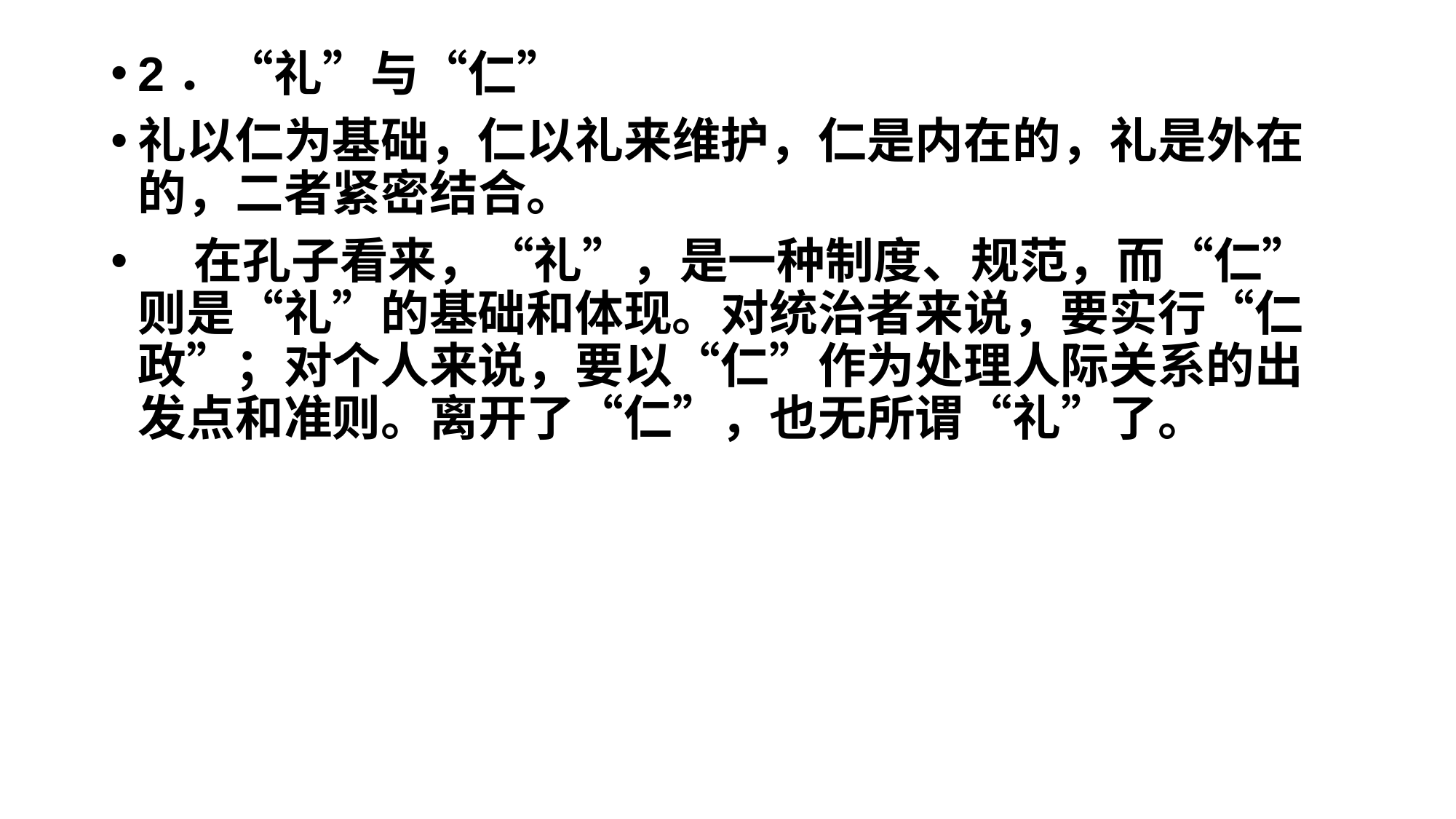

#
2．“礼”与“仁”
礼以仁为基础，仁以礼来维护，仁是内在的，礼是外在的，二者紧密结合。
    在孔子看来，“礼”，是一种制度、规范，而“仁”则是“礼”的基础和体现。对统治者来说，要实行“仁政”；对个人来说，要以“仁”作为处理人际关系的出发点和准则。离开了“仁”，也无所谓“礼”了。